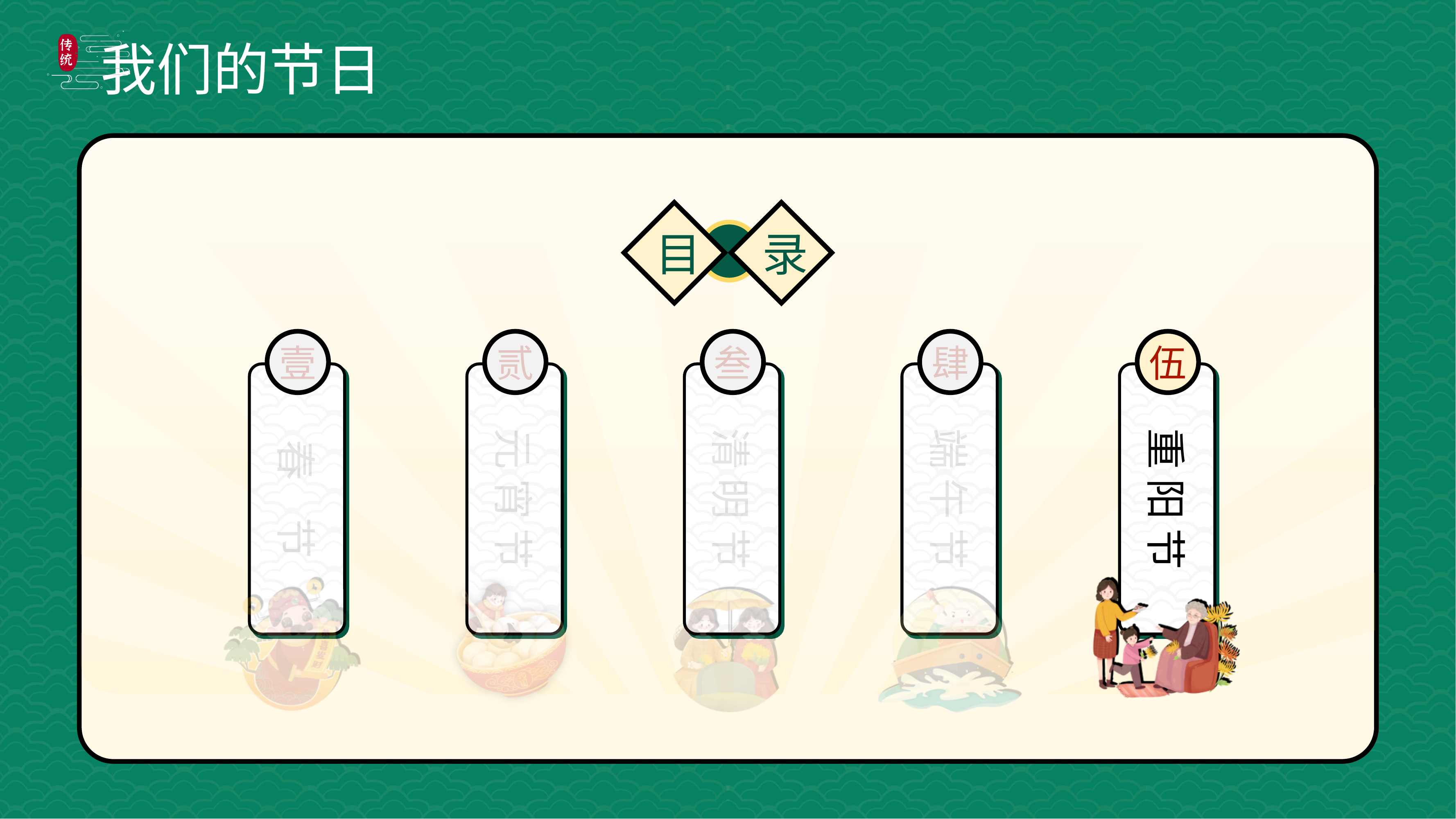

目
录

壹
贰
叁
肆
伍
春    节
元 宵 节
清 明 节
端 午 节
重 阳 节